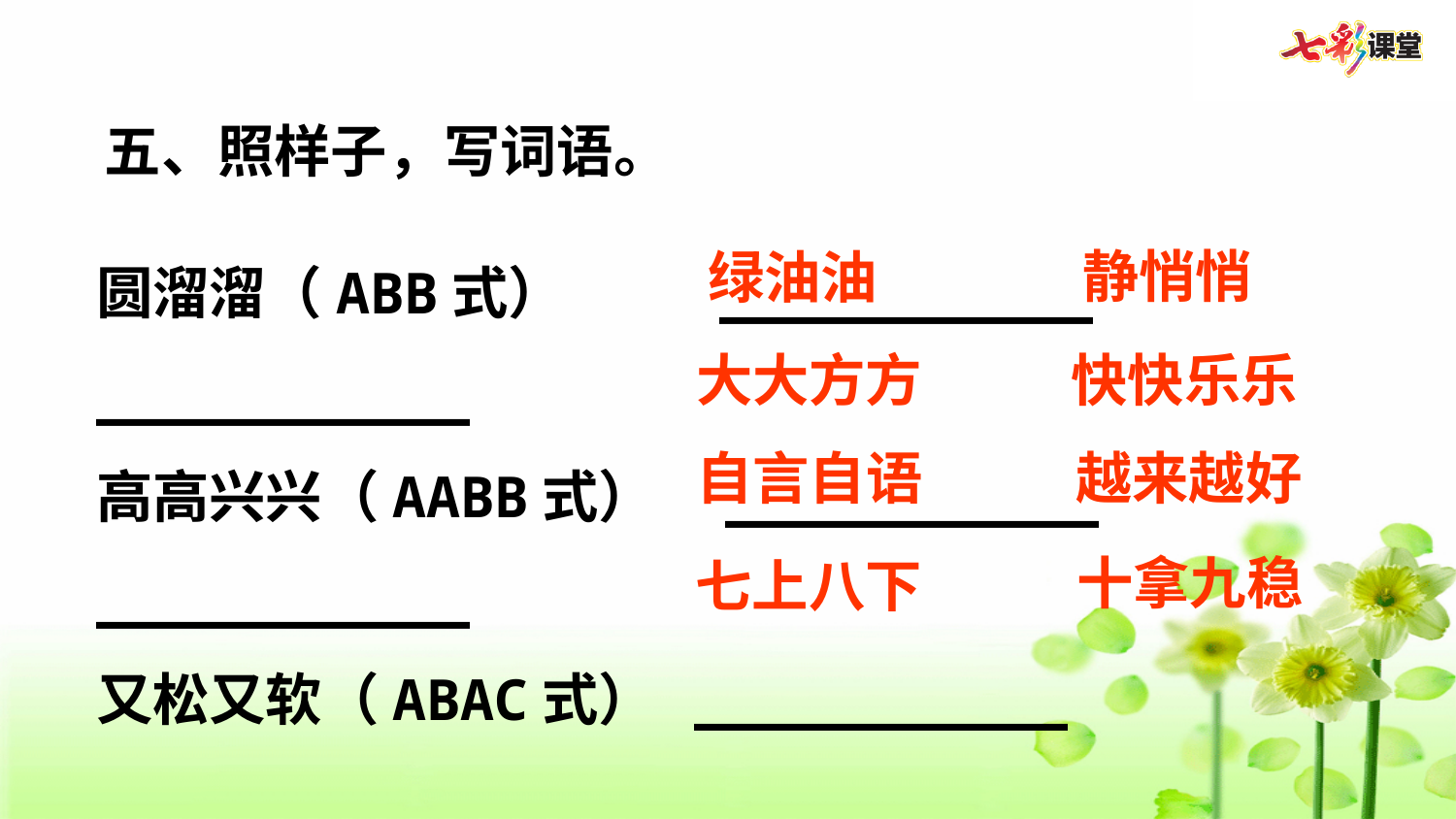

五、照样子，写词语。
圆溜溜（ABB式）     ___________  ___________
高高兴兴（AABB式）  ___________  ___________
又松又软（ABAC式）  ___________  ___________
五颜六色（含有数字）___________  ___________
静悄悄
绿油油
大大方方
快快乐乐
自言自语
越来越好
十拿九稳
七上八下